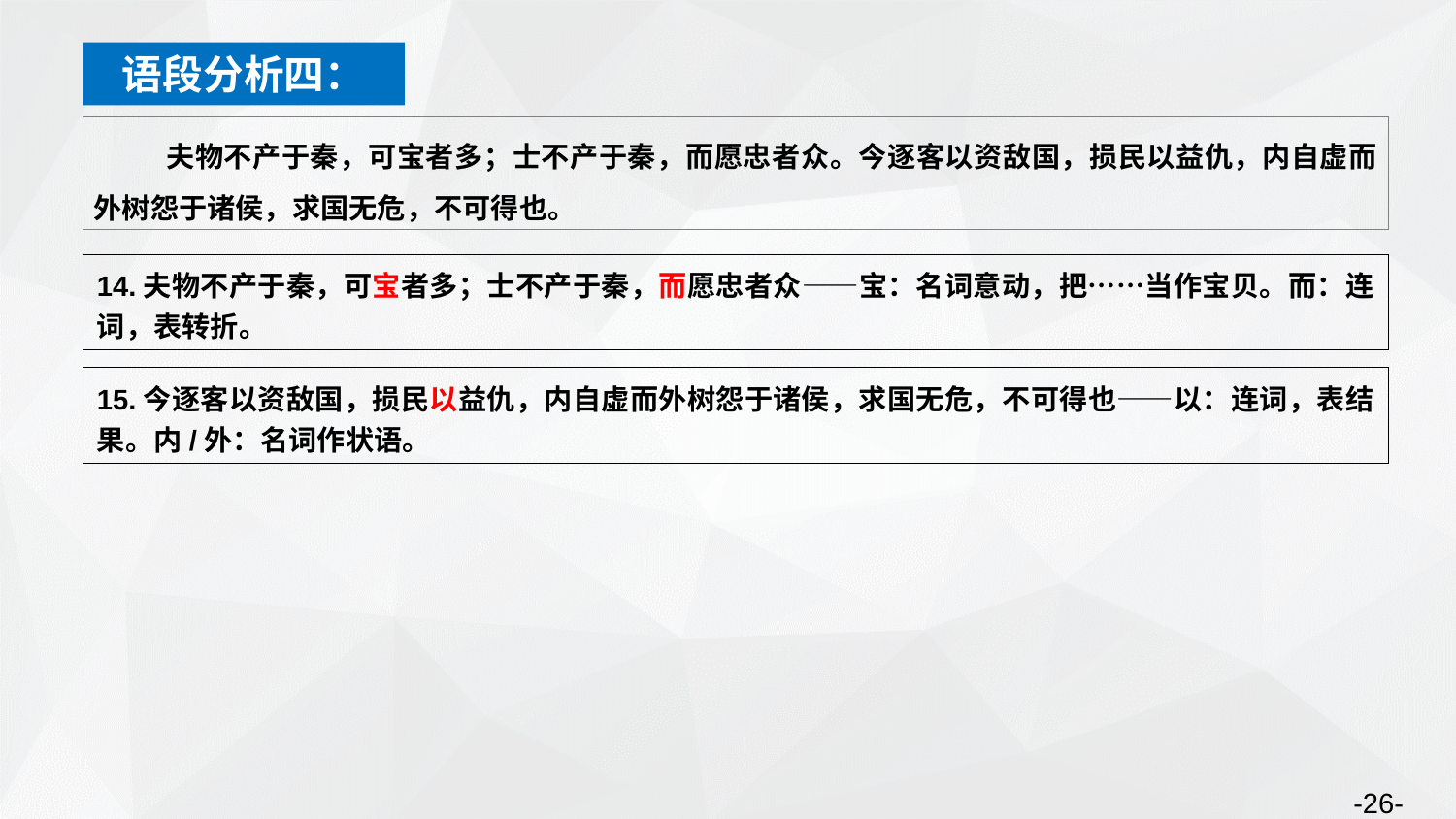

语段分析四：
夫物不产于秦，可宝者多；士不产于秦，而愿忠者众。今逐客以资敌国，损民以益仇，内自虚而外树怨于诸侯，求国无危，不可得也。
14.夫物不产于秦，可宝者多；士不产于秦，而愿忠者众——宝：名词意动，把……当作宝贝。而：连词，表转折。
15.今逐客以资敌国，损民以益仇，内自虚而外树怨于诸侯，求国无危，不可得也——以：连词，表结果。内/外：名词作状语。
-26-